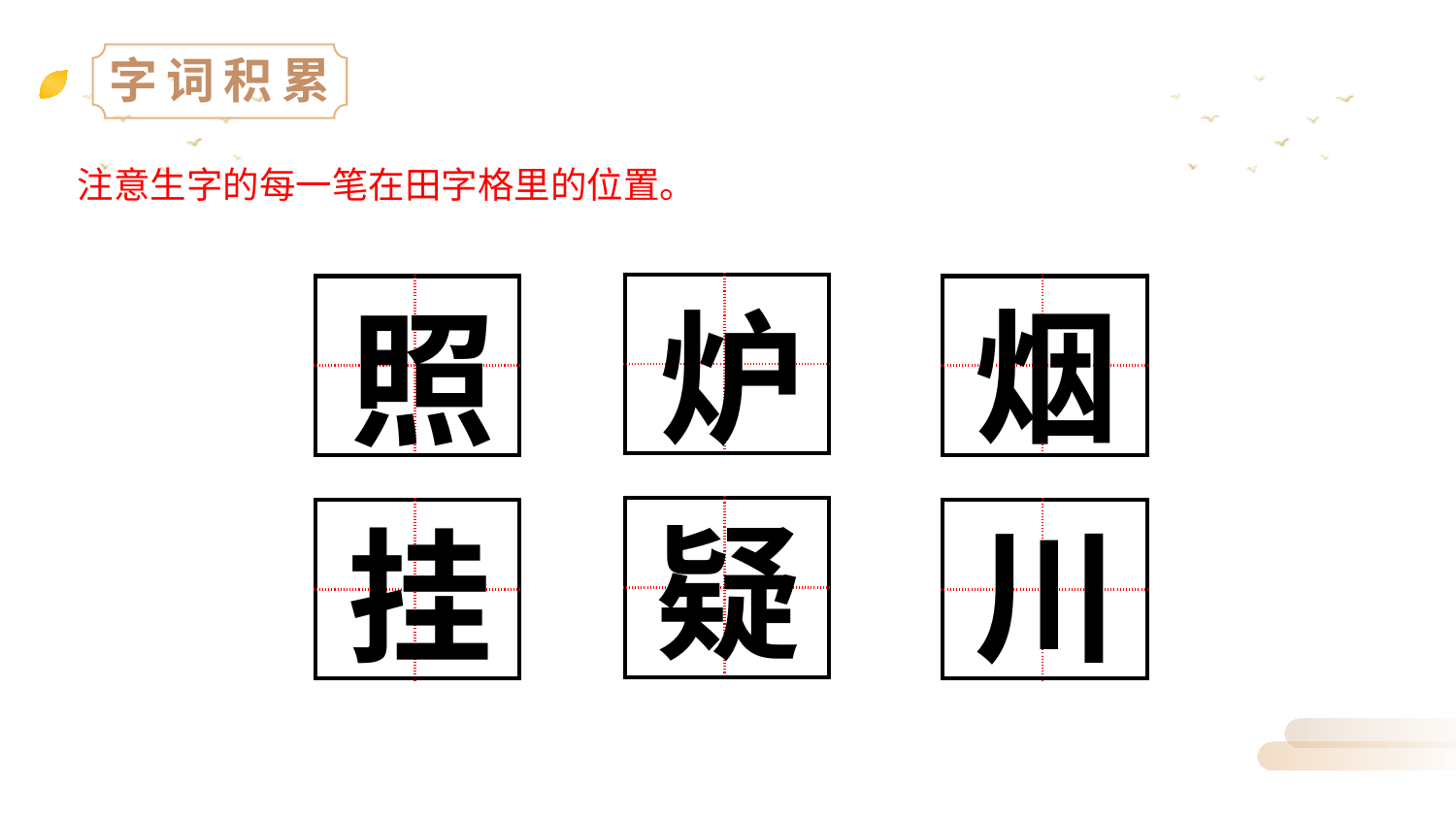

字词积累
       注意生字的每一笔在田字格里的位置。
|  |  |
| --- | --- |
|  |  |
|  |  |
| --- | --- |
|  |  |
|  |  |
| --- | --- |
|  |  |
烟
炉
照
疑
|  |  |
| --- | --- |
|  |  |
|  |  |
| --- | --- |
|  |  |
|  |  |
| --- | --- |
|  |  |
川
挂